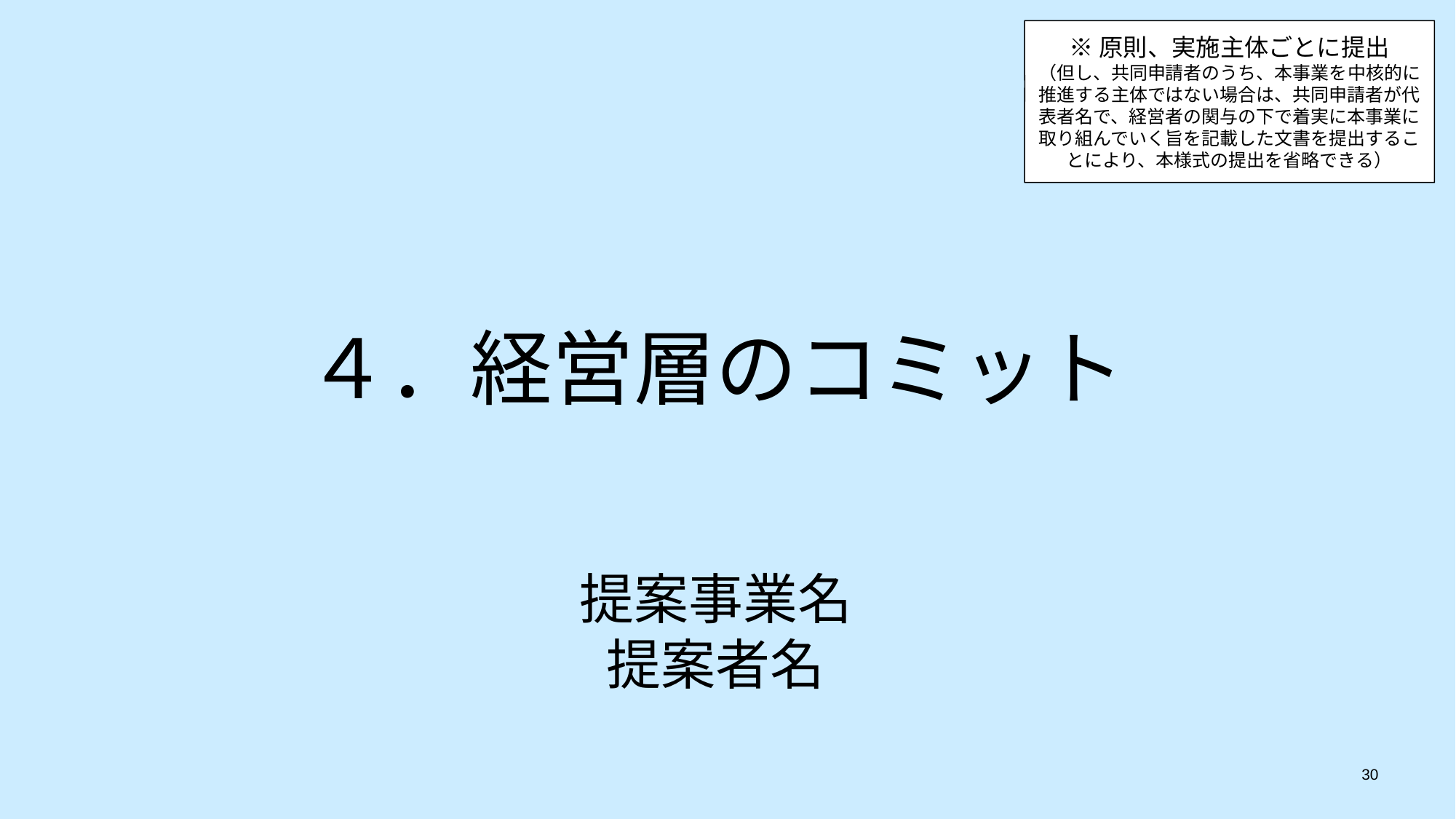

※原則、実施主体ごとに提出
（但し、共同申請者のうち、本事業を中核的に推進する主体ではない場合は、共同申請者が代表者名で、経営者の関与の下で着実に本事業に取り組んでいく旨を記載した文書を提出することにより、本様式の提出を省略できる）
４．経営層のコミット
提案事業名
提案者名